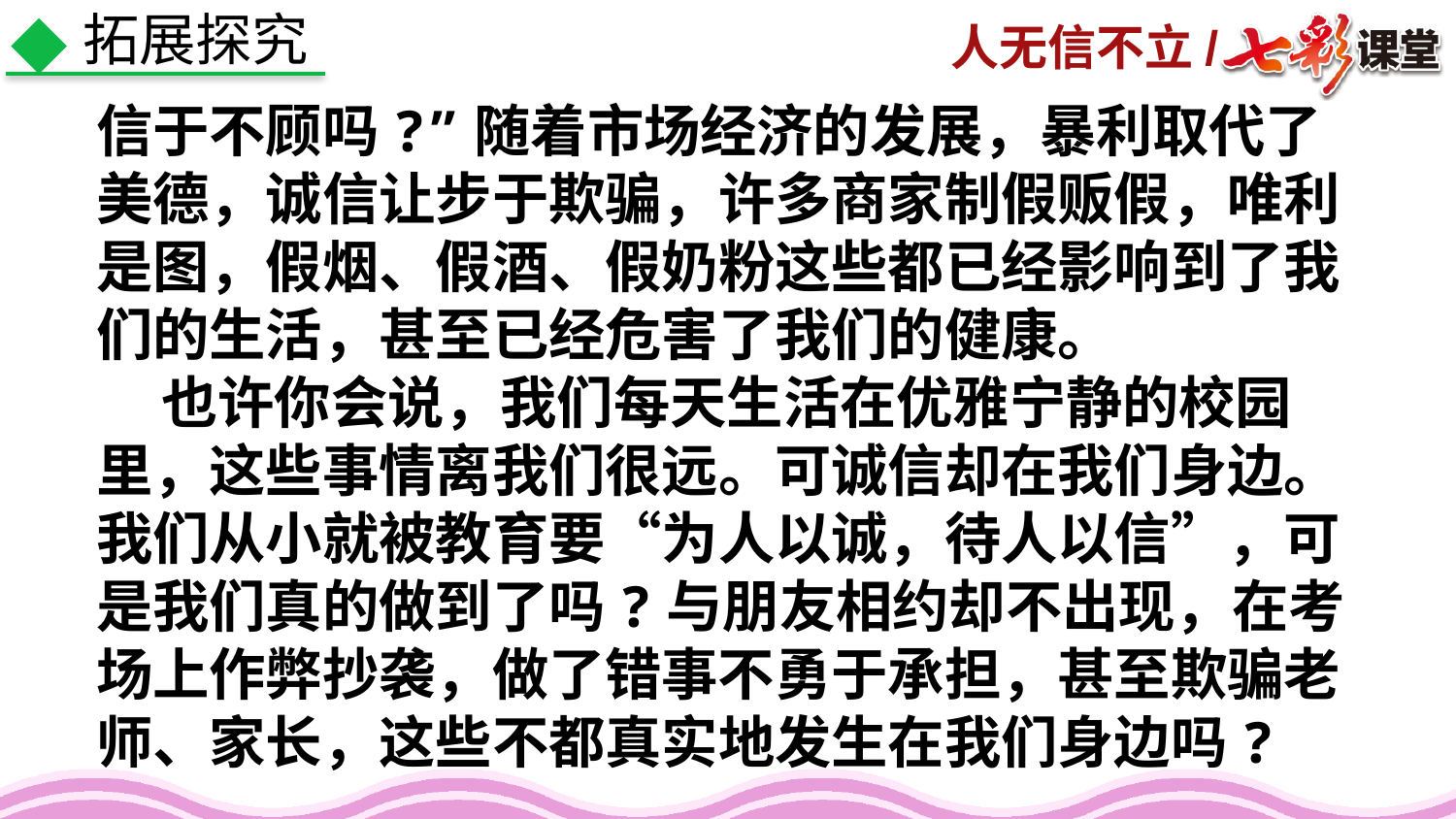

拓展探究

信于不顾吗?”随着市场经济的发展，暴利取代了美德，诚信让步于欺骗，许多商家制假贩假，唯利是图，假烟、假酒、假奶粉这些都已经影响到了我们的生活，甚至已经危害了我们的健康。
    也许你会说，我们每天生活在优雅宁静的校园里，这些事情离我们很远。可诚信却在我们身边。我们从小就被教育要“为人以诚，待人以信”，可是我们真的做到了吗?与朋友相约却不出现，在考场上作弊抄袭，做了错事不勇于承担，甚至欺骗老师、家长，这些不都真实地发生在我们身边吗?